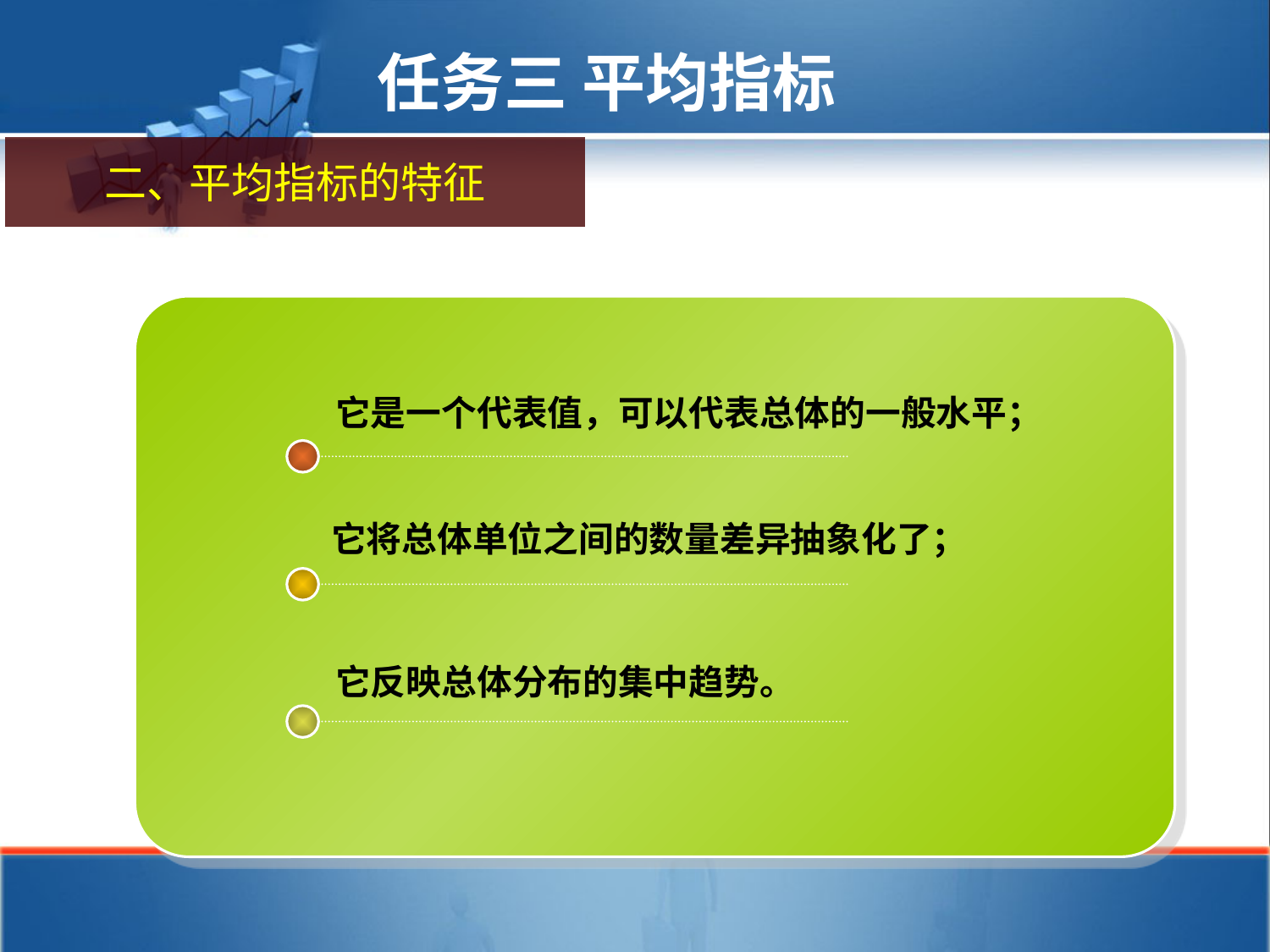

任务三 平均指标
二、平均指标的特征

它是一个代表值，可以代表总体的一般水平；

它将总体单位之间的数量差异抽象化了；

它反映总体分布的集中趋势。